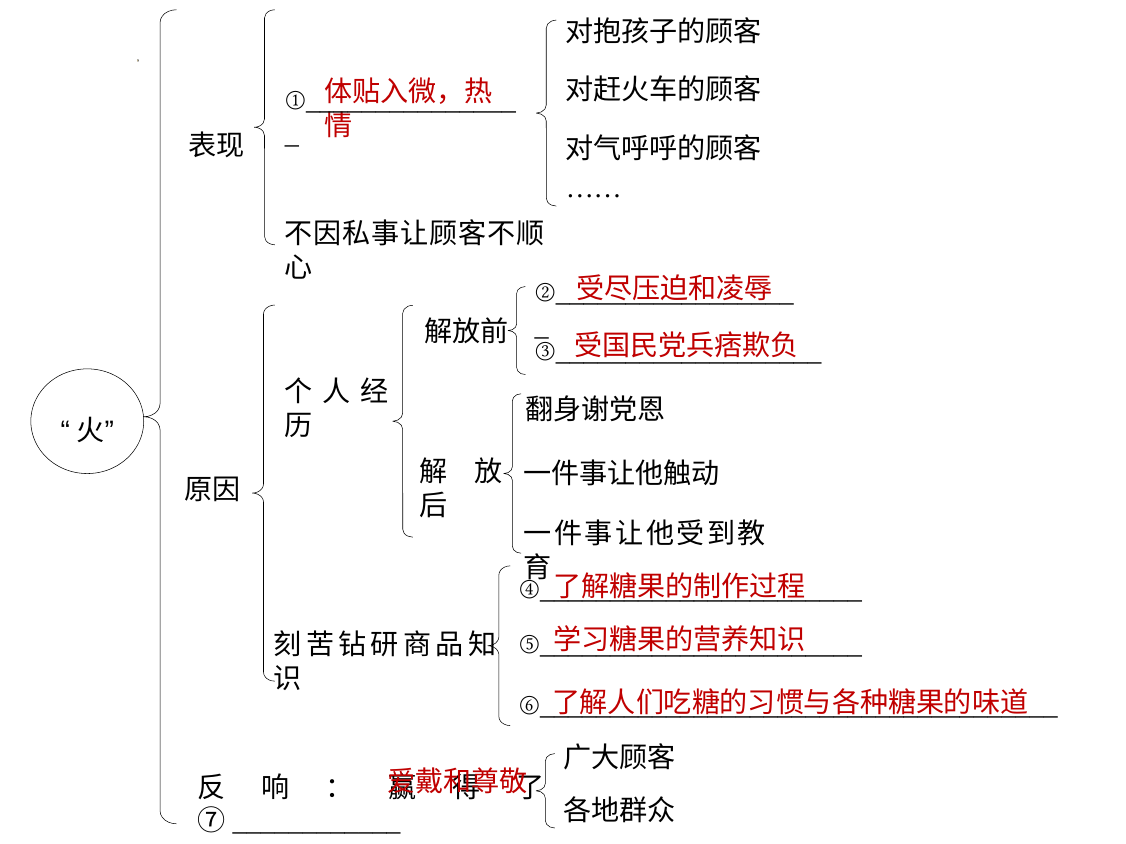

对抱孩子的顾客

对赶火车的顾客
体贴入微，热情
①________________
表现
对气呼呼的顾客
……
不因私事让顾客不顺心
受尽压迫和凌辱
②__________________

解放前
受国民党兵痞欺负
③___________________
“火”
个人经历
翻身谢党恩

解放后
一件事让他触动
原因
一件事让他受到教育
了解糖果的制作过程

④_______________________
学习糖果的营养知识
⑤_______________________
刻苦钻研商品知识
了解人们吃糖的习惯与各种糖果的味道
⑥_____________________________________
广大顾客

爱戴和尊敬
反响：赢得了⑦____________
各地群众